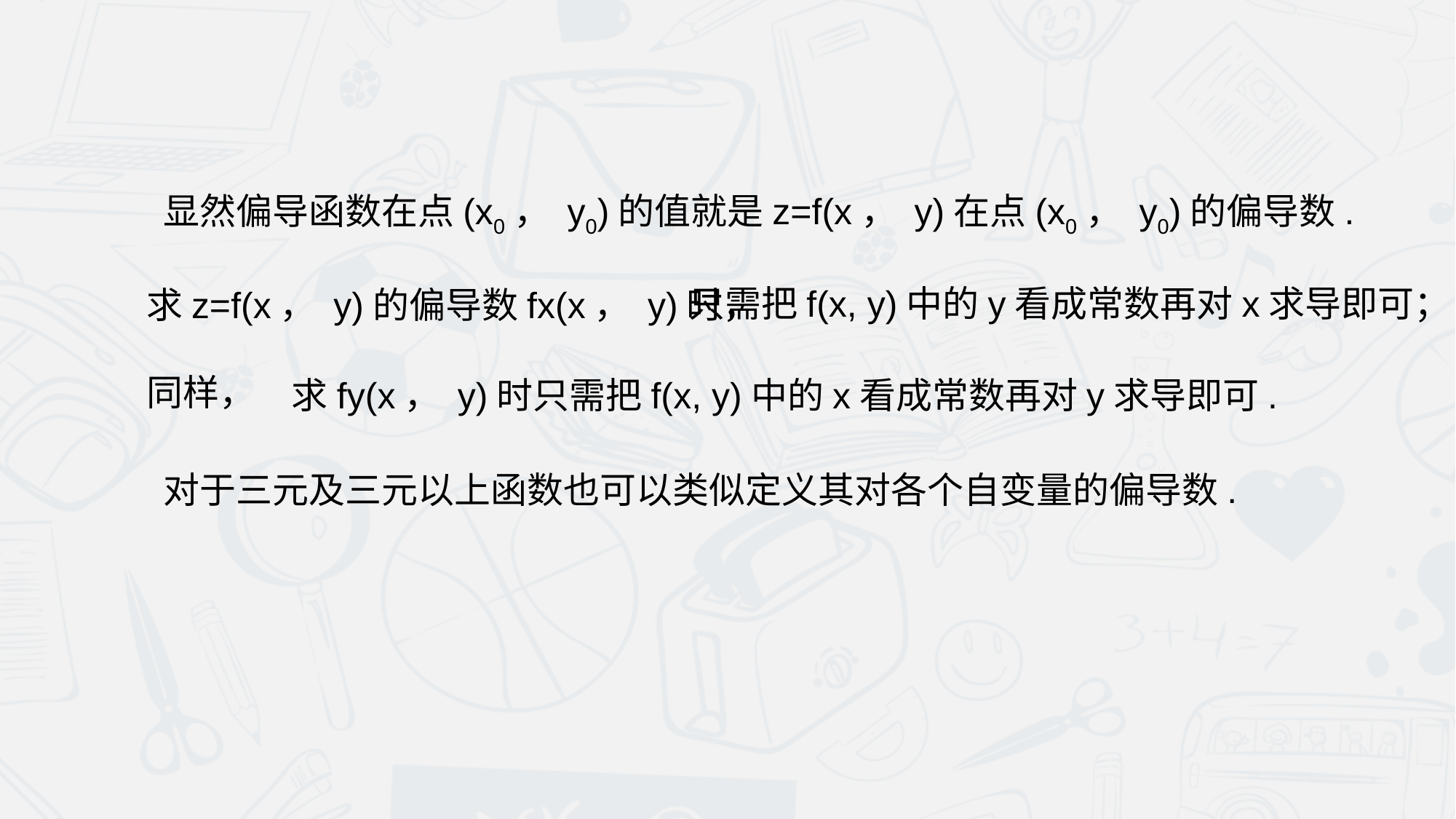

显然偏导函数在点(x0， y0)的值就是z=f(x， y)在点(x0， y0)的偏导数.
只需把f(x, y)中的y看成常数再对x求导即可；
求z=f(x， y)的偏导数fx(x， y)时，
同样，
求fy(x， y)时只需把f(x, y)中的x看成常数再对y求导即可.
 对于三元及三元以上函数也可以类似定义其对各个自变量的偏导数.